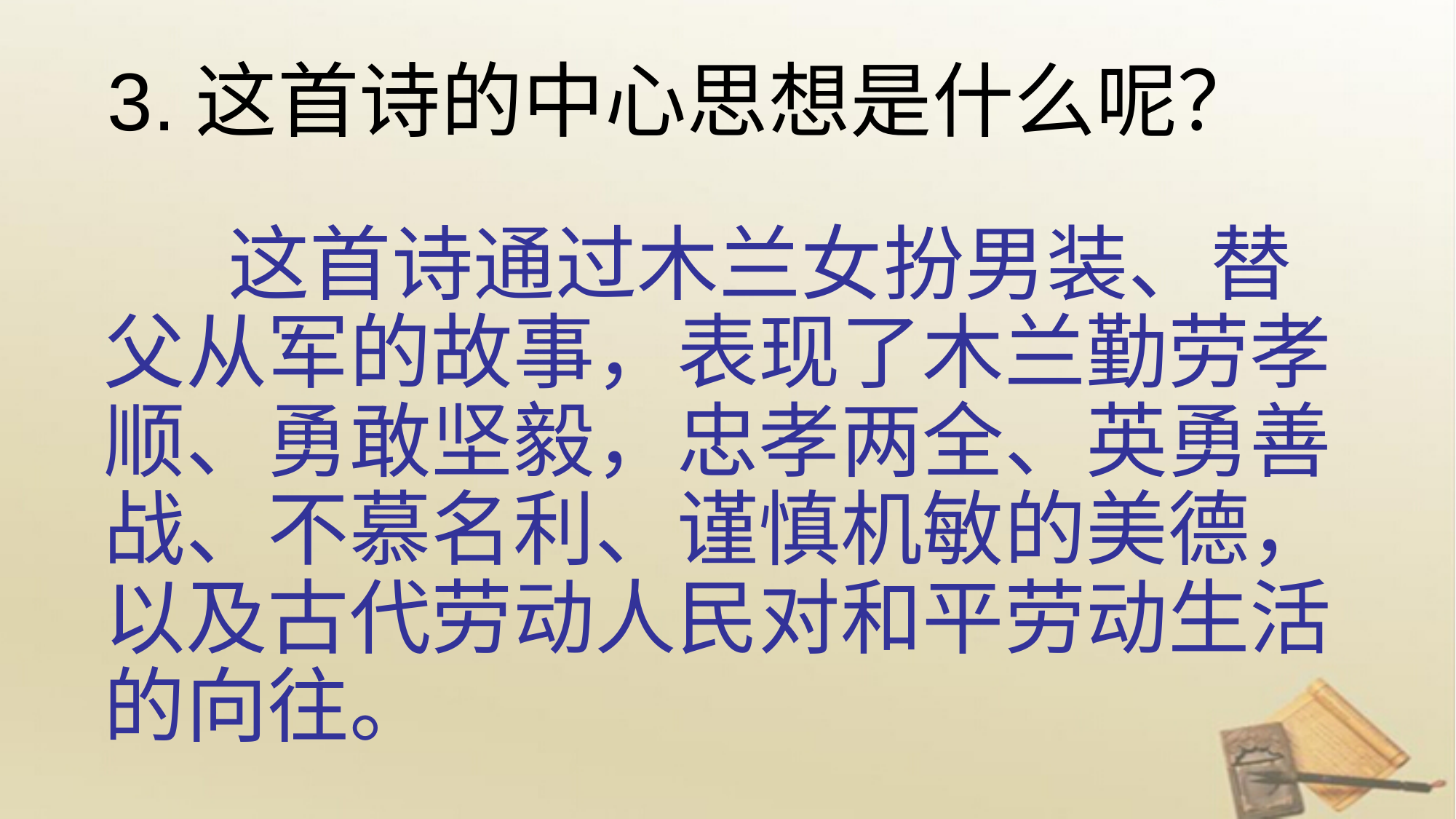

# 3.这首诗的中心思想是什么呢？
          这首诗通过木兰女扮男装、替父从军的故事，表现了木兰勤劳孝顺、勇敢坚毅，忠孝两全、英勇善战、不慕名利、谨慎机敏的美德，以及古代劳动人民对和平劳动生活的向往。